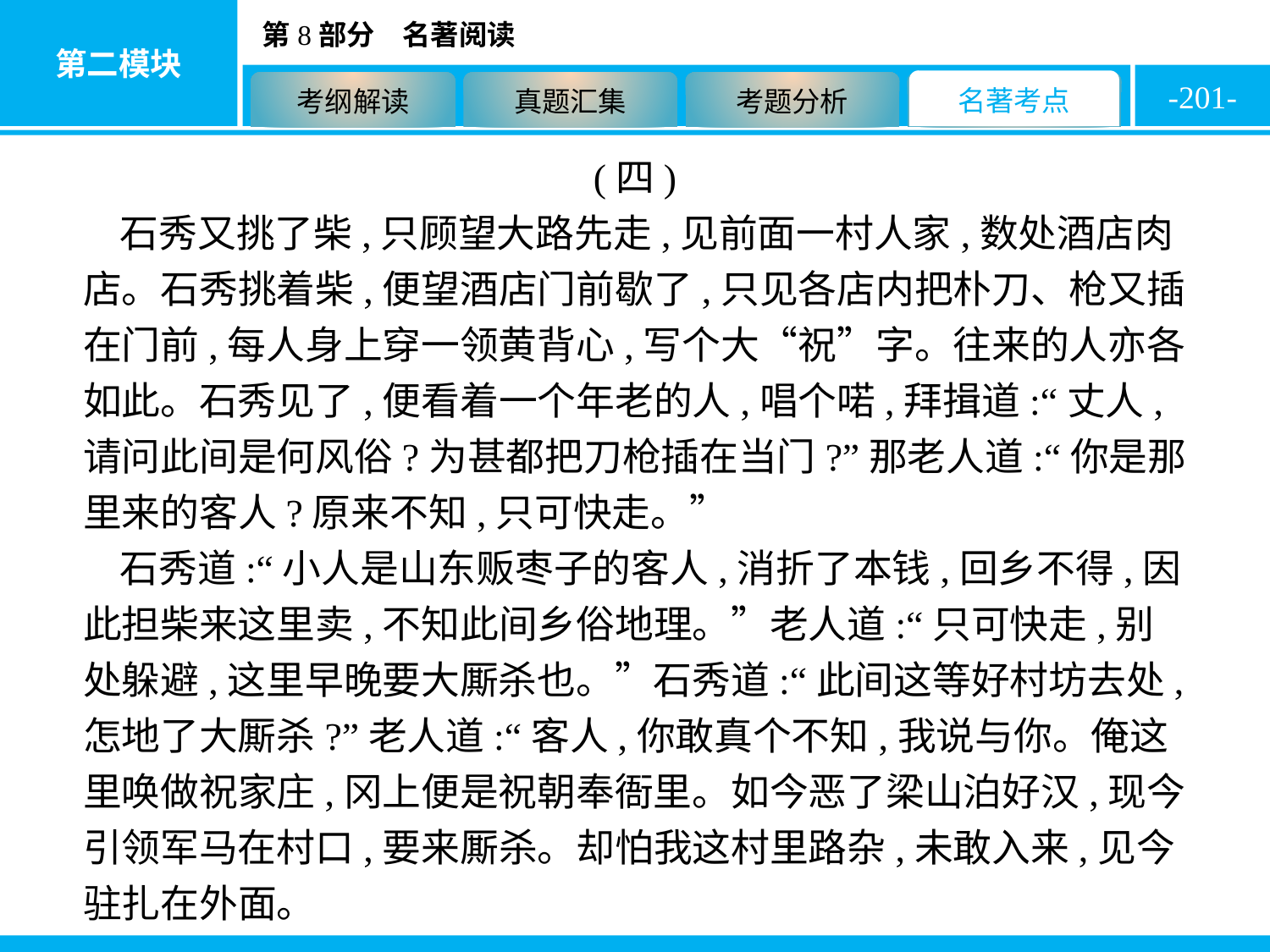

-201-
(四)
石秀又挑了柴,只顾望大路先走,见前面一村人家,数处酒店肉店。石秀挑着柴,便望酒店门前歇了,只见各店内把朴刀、枪又插在门前,每人身上穿一领黄背心,写个大“祝”字。往来的人亦各如此。石秀见了,便看着一个年老的人,唱个喏,拜揖道:“丈人,请问此间是何风俗?为甚都把刀枪插在当门?”那老人道:“你是那里来的客人?原来不知,只可快走。”
石秀道:“小人是山东贩枣子的客人,消折了本钱,回乡不得,因此担柴来这里卖,不知此间乡俗地理。”老人道:“只可快走,别处躲避,这里早晚要大厮杀也。”石秀道:“此间这等好村坊去处,怎地了大厮杀?”老人道:“客人,你敢真个不知,我说与你。俺这里唤做祝家庄,冈上便是祝朝奉衙里。如今恶了梁山泊好汉,现今引领军马在村口,要来厮杀。却怕我这村里路杂,未敢入来,见今驻扎在外面。